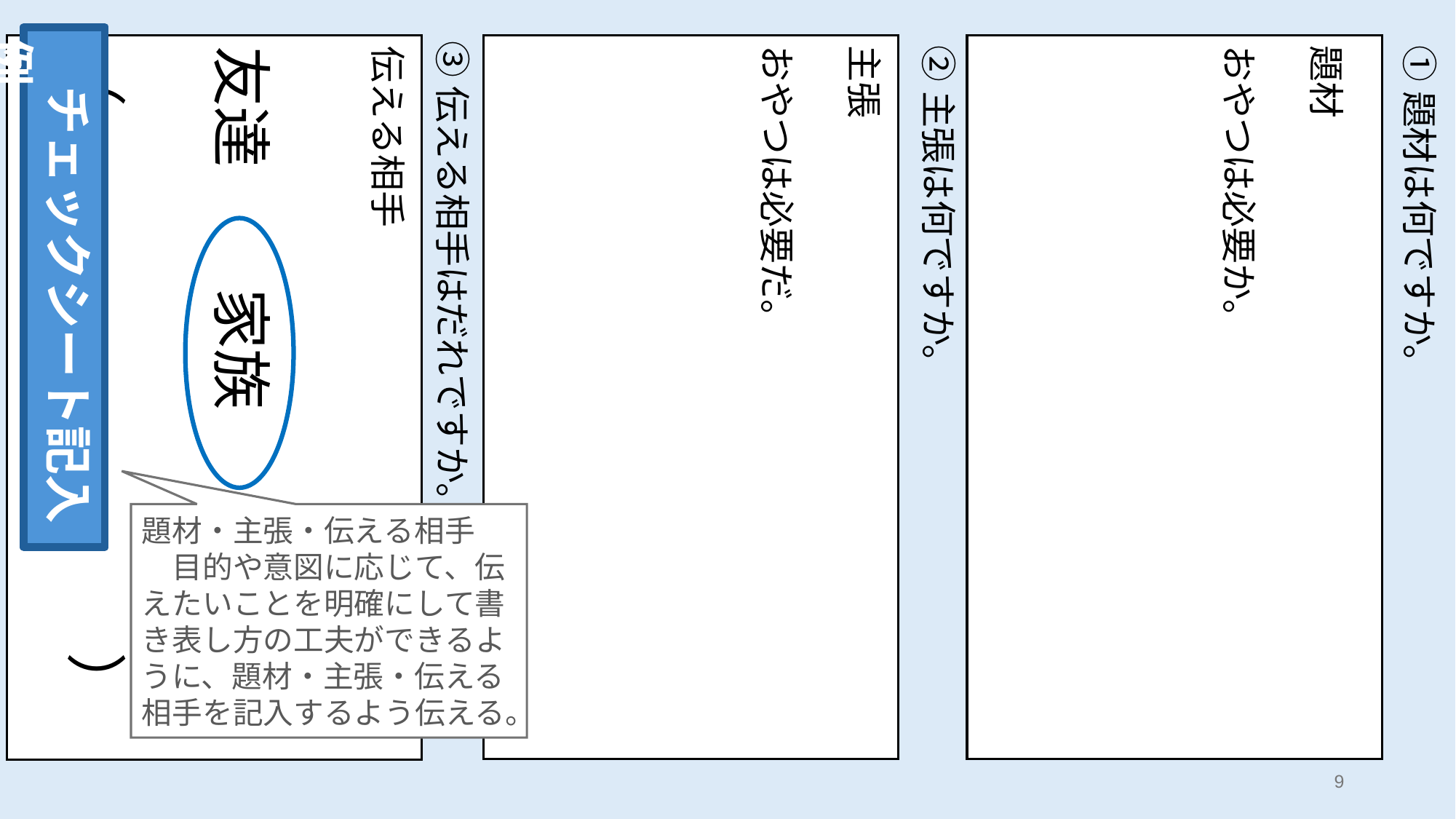

チェックシート記入例
③伝える相手はだれですか。
主張

おやつは必要だ。

②主張は何ですか。

題材

おやつは必要か。

①題材は何ですか。
伝える相手

友達　　家族　　その他

（　　　　　　　　　）

題材・主張・伝える相手
　目的や意図に応じて、伝えたいことを明確にして書き表し方の工夫ができるように、題材・主張・伝える相手を記入するよう伝える。
9